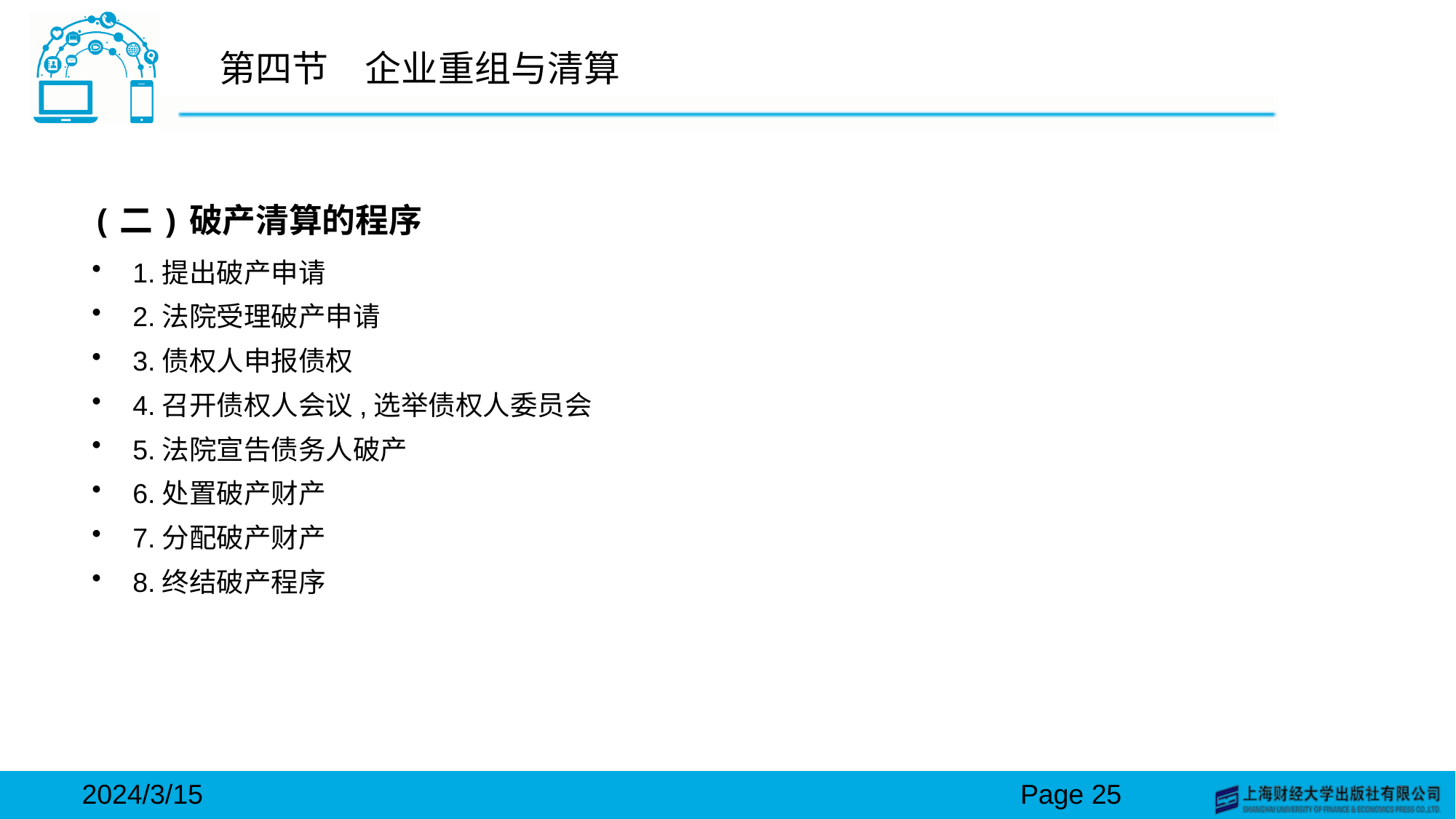

# 第四节　企业重组与清算
(二)破产清算的程序
1.提出破产申请
2.法院受理破产申请
3.债权人申报债权
4.召开债权人会议,选举债权人委员会
5.法院宣告债务人破产
6.处置破产财产
7.分配破产财产
8.终结破产程序

2024/3/15
Page 25